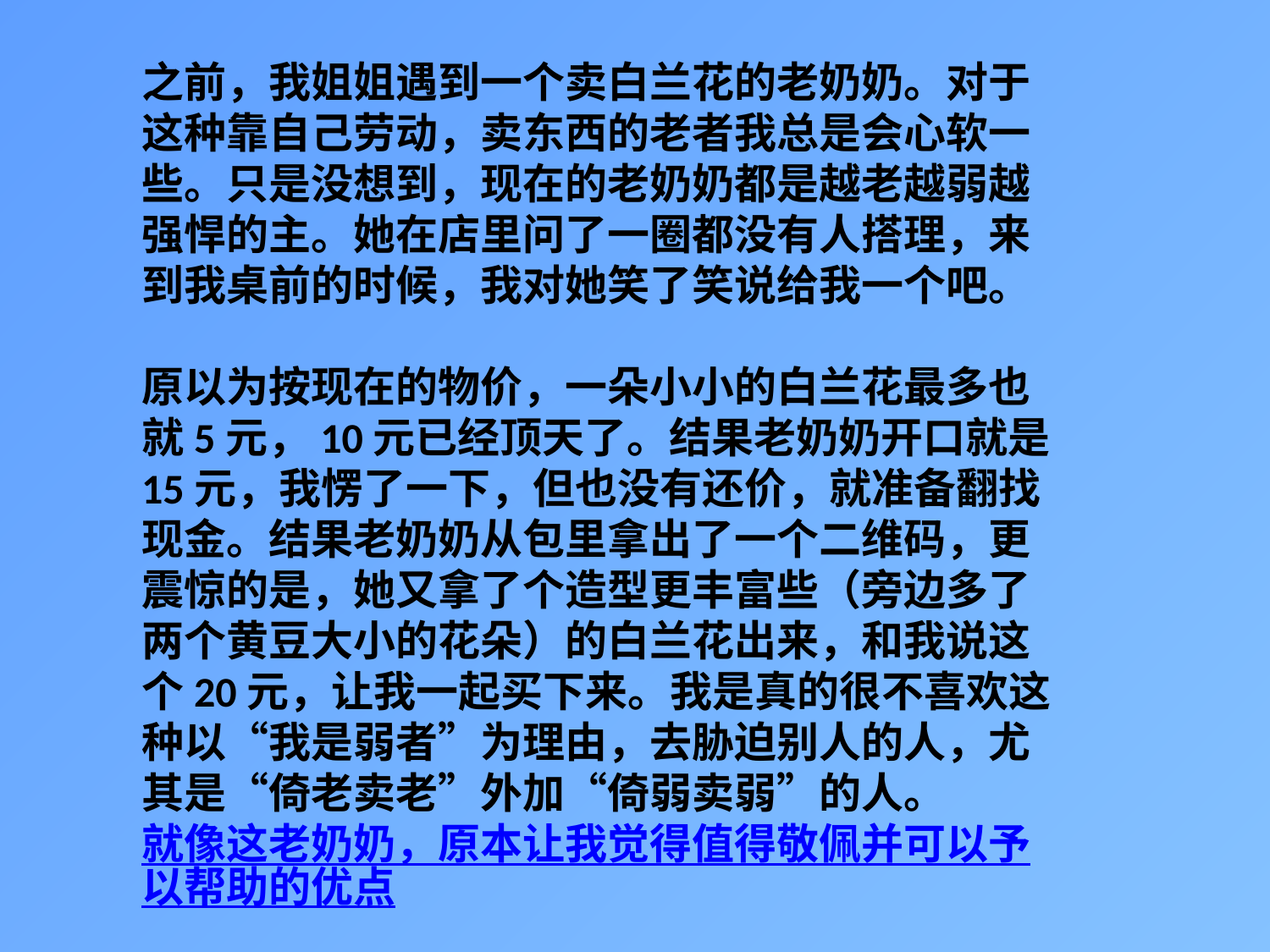

之前，我姐姐遇到一个卖白兰花的老奶奶。对于这种靠自己劳动，卖东西的老者我总是会心软一些。只是没想到，现在的老奶奶都是越老越弱越强悍的主。她在店里问了一圈都没有人搭理，来到我桌前的时候，我对她笑了笑说给我一个吧。

原以为按现在的物价，一朵小小的白兰花最多也就5元，10元已经顶天了。结果老奶奶开口就是15元，我愣了一下，但也没有还价，就准备翻找现金。结果老奶奶从包里拿出了一个二维码，更震惊的是，她又拿了个造型更丰富些（旁边多了两个黄豆大小的花朵）的白兰花出来，和我说这个20元，让我一起买下来。我是真的很不喜欢这种以“我是弱者”为理由，去胁迫别人的人，尤其是“倚老卖老”外加“倚弱卖弱”的人。就像这老奶奶，原本让我觉得值得敬佩并可以予以帮助的优点